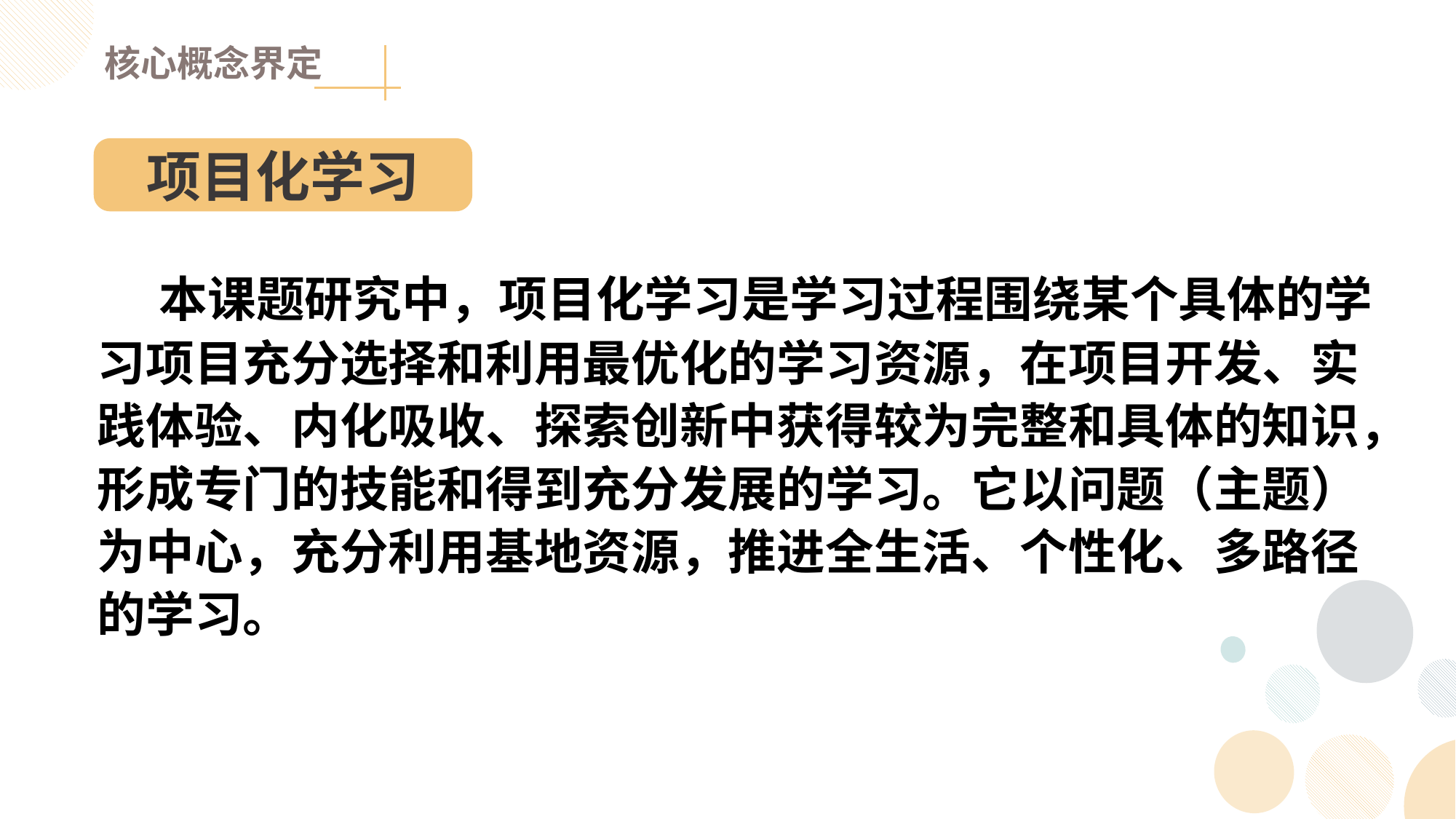

核心概念界定
项目化学习
    本课题研究中，项目化学习是学习过程围绕某个具体的学习项目充分选择和利用最优化的学习资源，在项目开发、实践体验、内化吸收、探索创新中获得较为完整和具体的知识，形成专门的技能和得到充分发展的学习。它以问题（主题）为中心，充分利用基地资源，推进全生活、个性化、多路径的学习。